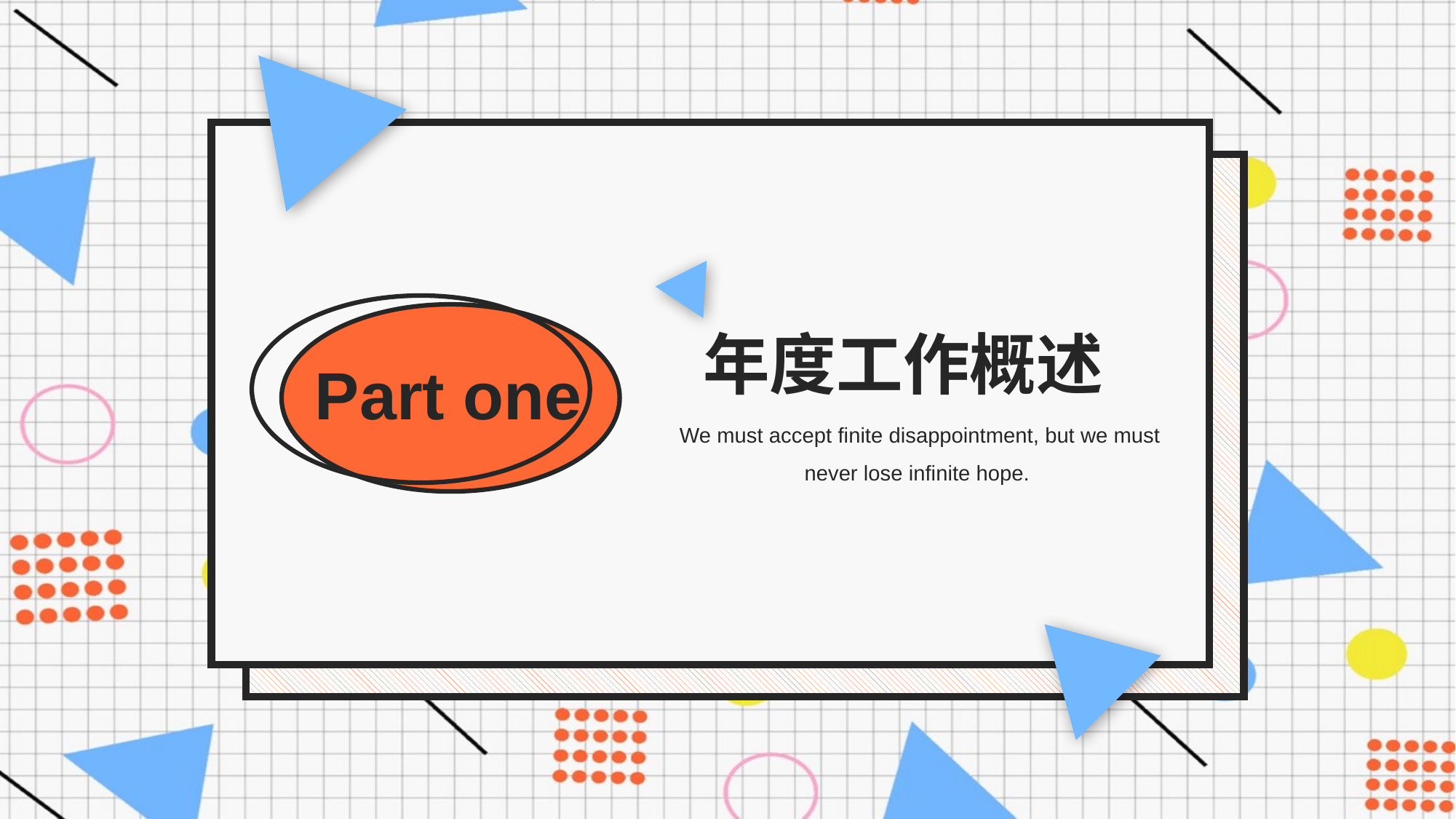

Part one
年度工作概述
We must accept finite disappointment, but we must never lose infinite hope.